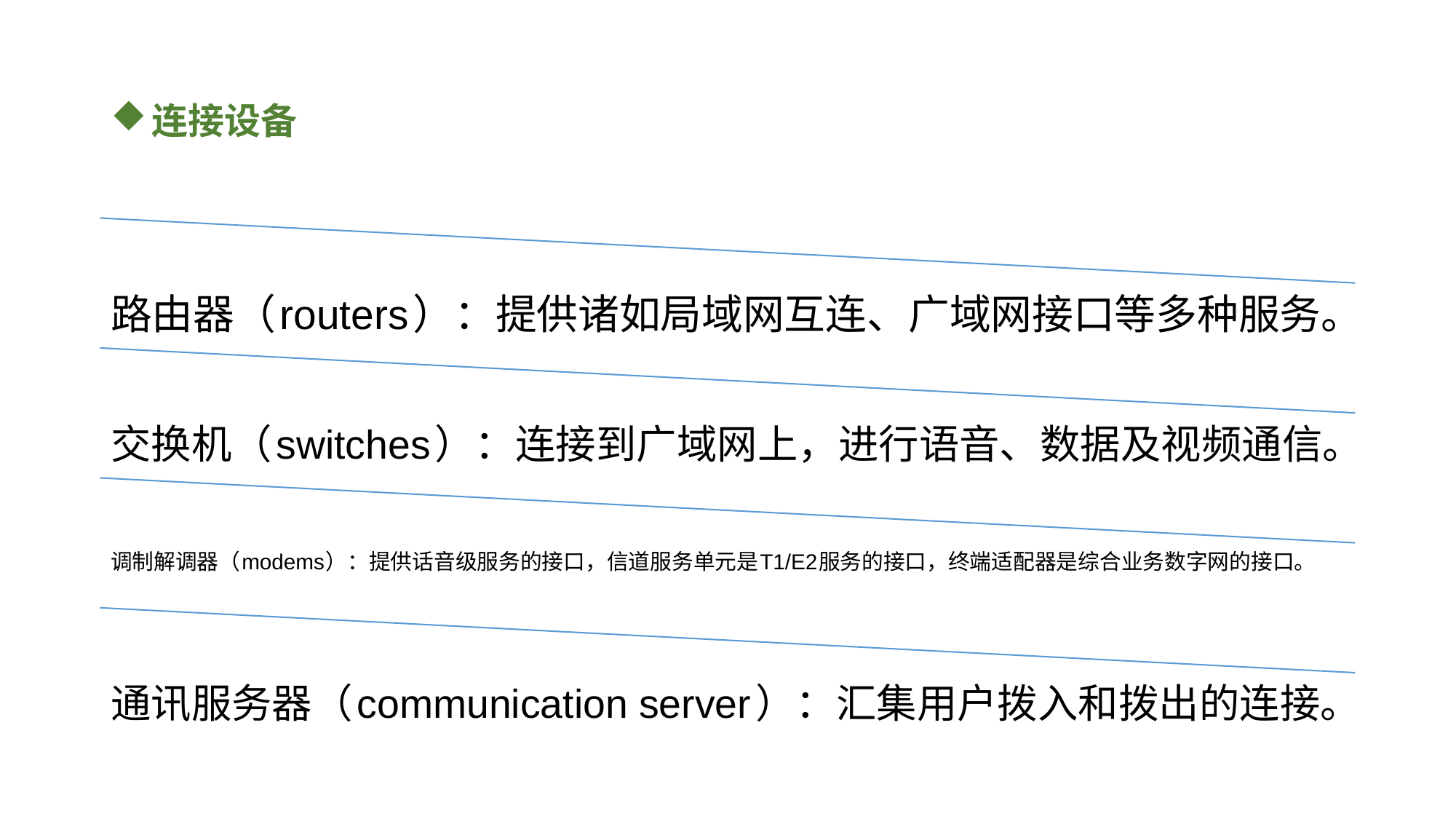

# 连接设备
路由器（routers）：提供诸如局域网互连、广域网接口等多种服务。
交换机（switches）：连接到广域网上，进行语音、数据及视频通信。
调制解调器（modems）：提供话音级服务的接口，信道服务单元是T1/E2服务的接口，终端适配器是综合业务数字网的接口。
通讯服务器（communication server）：汇集用户拨入和拨出的连接。